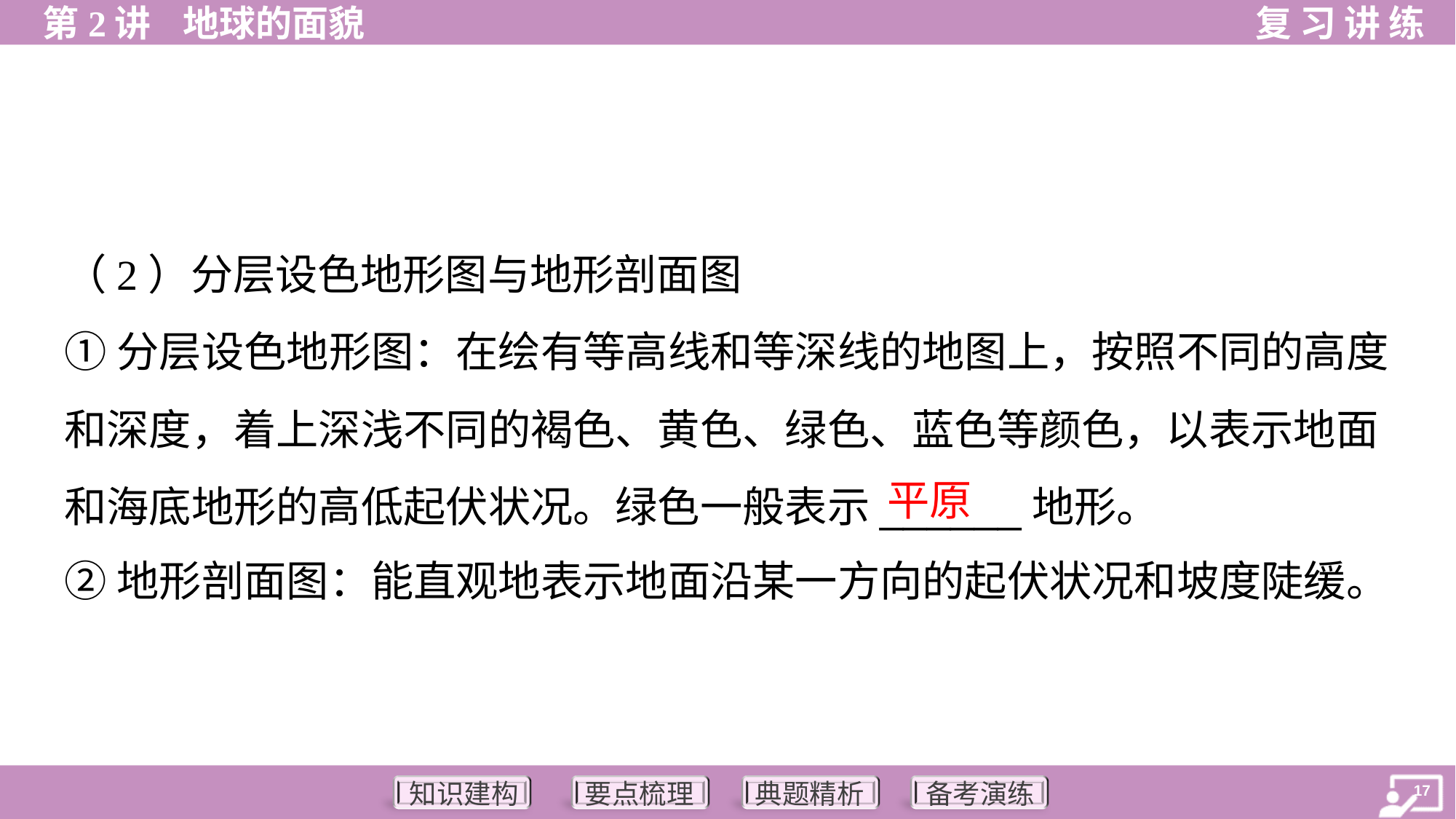

（2）分层设色地形图与地形剖面图
①分层设色地形图：在绘有等高线和等深线的地图上，按照不同的高度
和深度，着上深浅不同的褐色、黄色、绿色、蓝色等颜色，以表示地面
和海底地形的高低起伏状况。绿色一般表示______地形。
②地形剖面图：能直观地表示地面沿某一方向的起伏状况和坡度陡缓。
平原